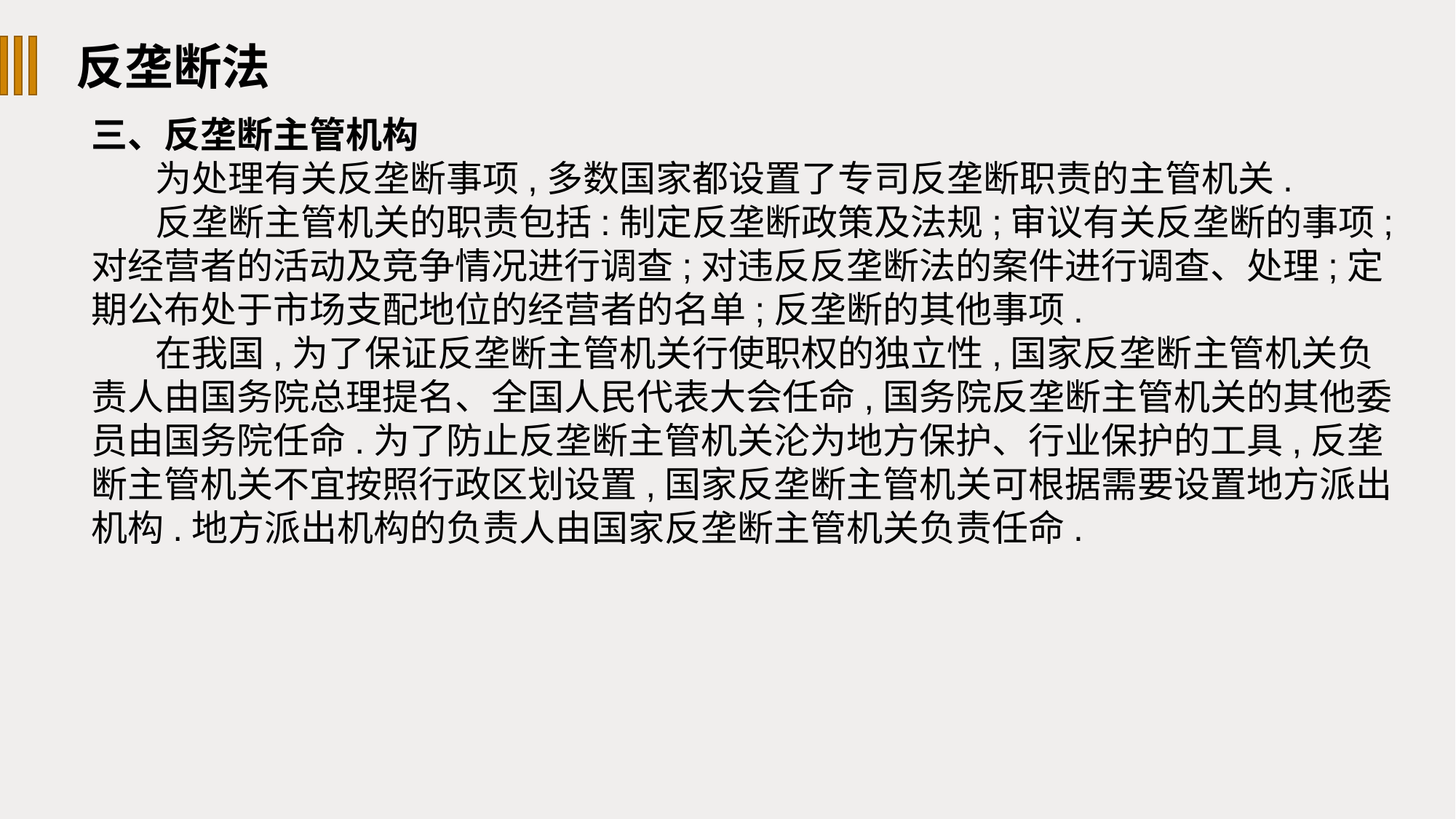

反垄断法

三、反垄断主管机构
为处理有关反垄断事项,多数国家都设置了专司反垄断职责的主管机关.
反垄断主管机关的职责包括:制定反垄断政策及法规;审议有关反垄断的事项;对经营者的活动及竞争情况进行调查;对违反反垄断法的案件进行调查、处理;定期公布处于市场支配地位的经营者的名单;反垄断的其他事项.
在我国,为了保证反垄断主管机关行使职权的独立性,国家反垄断主管机关负责人由国务院总理提名、全国人民代表大会任命,国务院反垄断主管机关的其他委员由国务院任命.为了防止反垄断主管机关沦为地方保护、行业保护的工具,反垄断主管机关不宜按照行政区划设置,国家反垄断主管机关可根据需要设置地方派出机构.地方派出机构的负责人由国家反垄断主管机关负责任命.